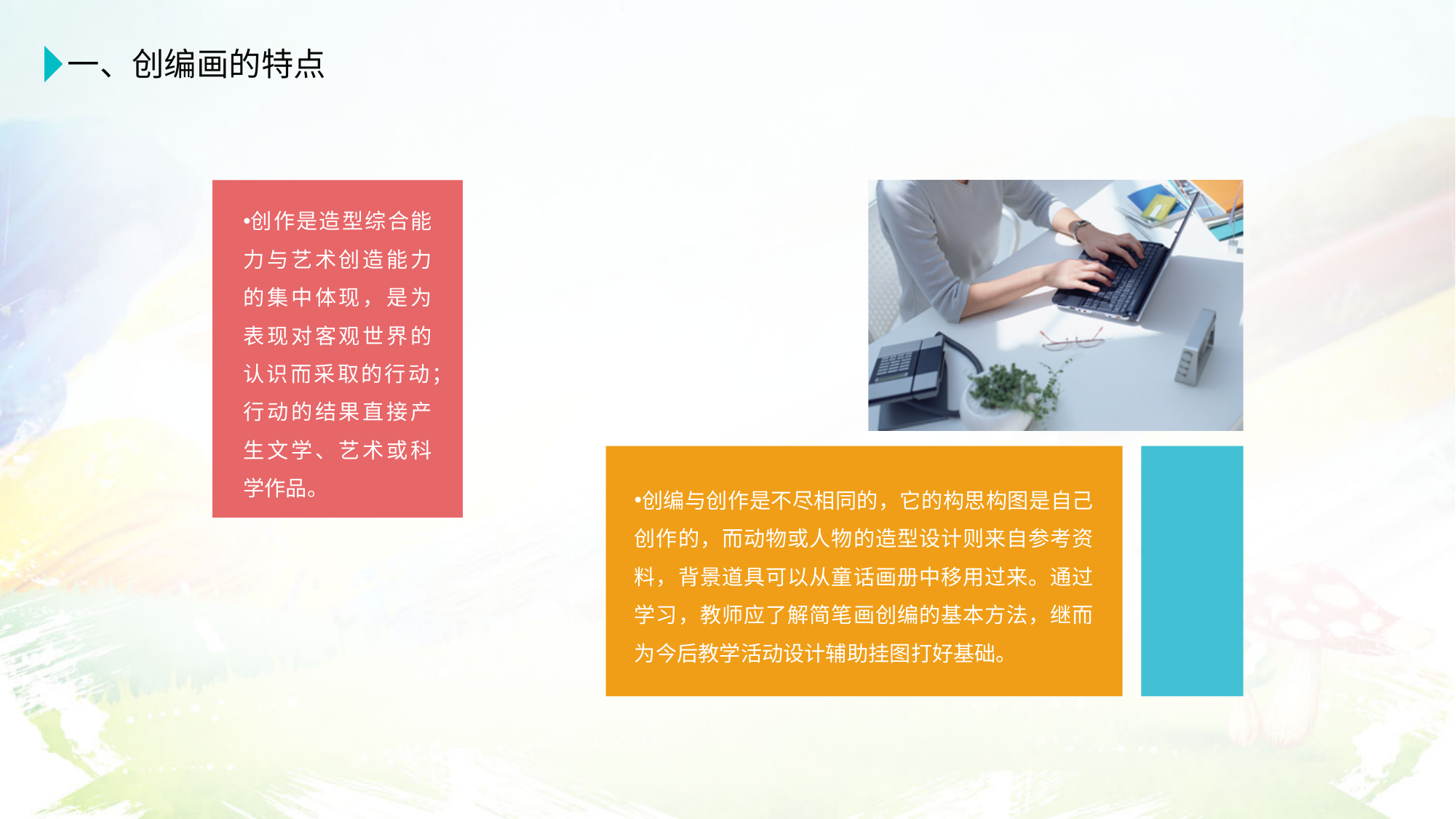

一、创编画的特点

创作是造型综合能力与艺术创造能力的集中体现，是为表现对客观世界的认识而采取的行动；行动的结果直接产生文学、艺术或科学作品。

创编与创作是不尽相同的，它的构思构图是自己创作的，而动物或人物的造型设计则来自参考资料，背景道具可以从童话画册中移用过来。通过学习，教师应了解简笔画创编的基本方法，继而为今后教学活动设计辅助挂图打好基础。